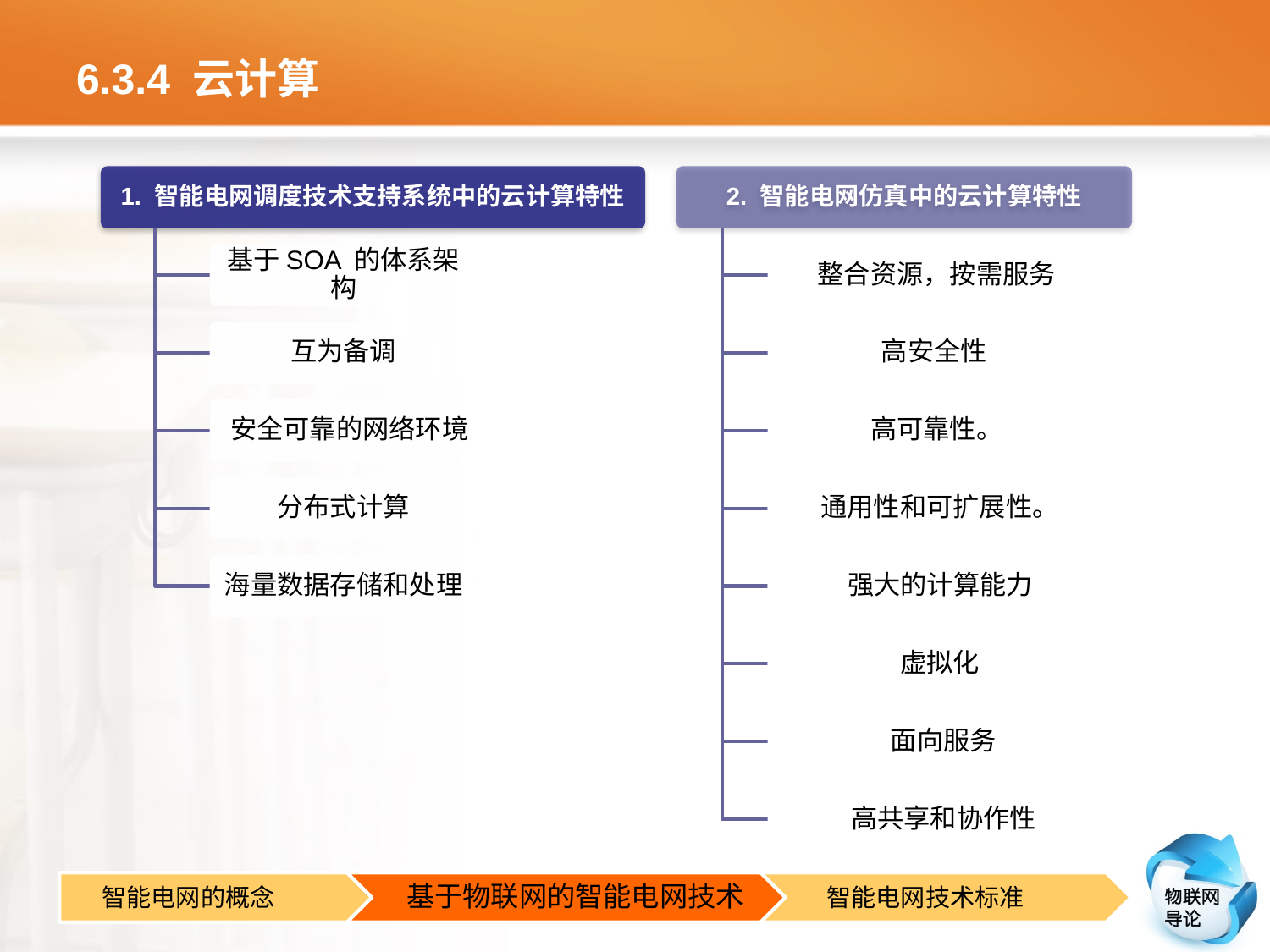

# 6.3.4 云计算
1. 智能电网调度技术支持系统中的云计算特性
基于SOA 的体系架构
互为备调
 安全可靠的网络环境
分布式计算
海量数据存储和处理
2. 智能电网仿真中的云计算特性
整合资源，按需服务
高安全性
高可靠性。
通用性和可扩展性。
强大的计算能力
虚拟化
面向服务
高共享和协作性